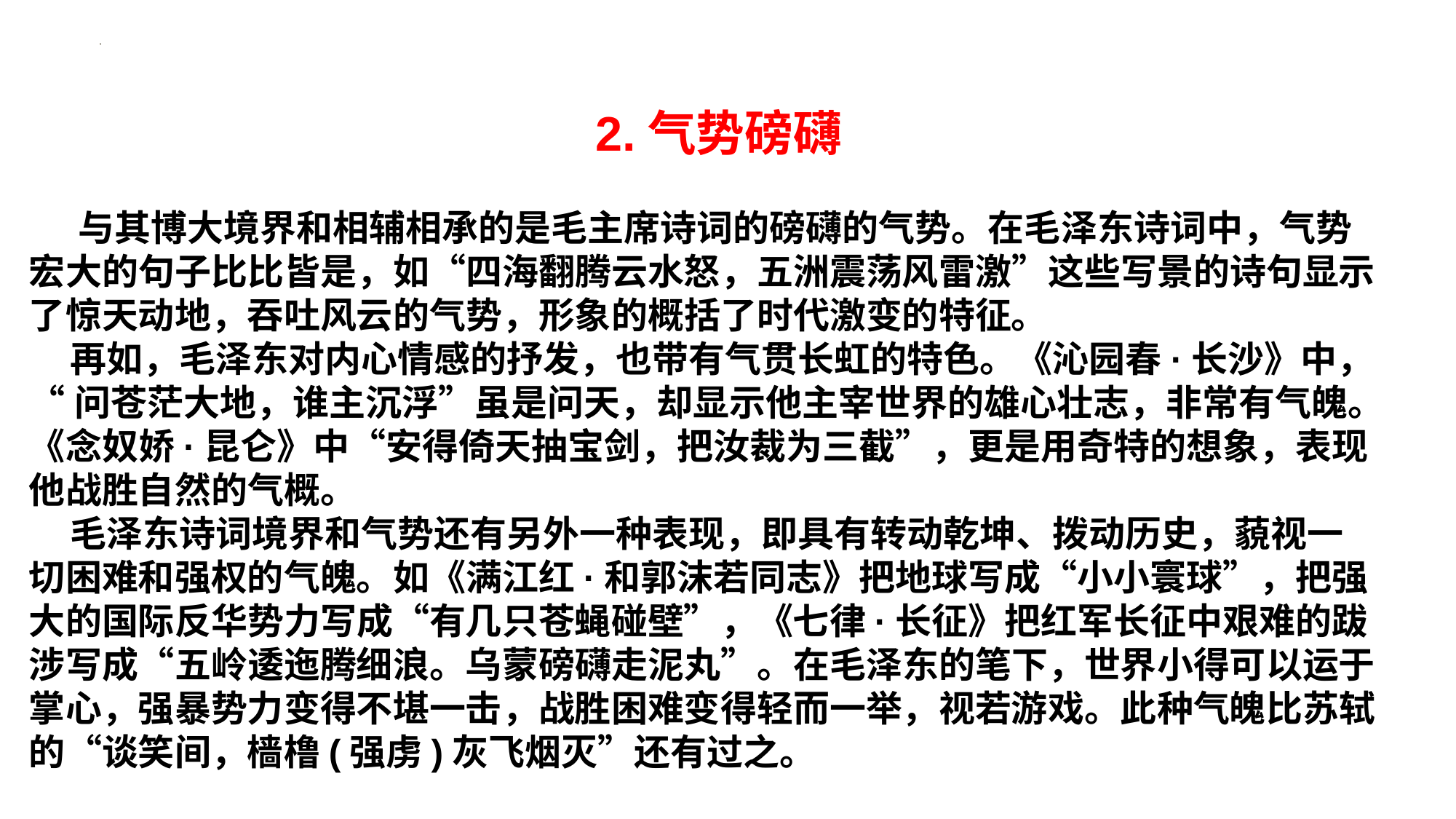

2.气势磅礴

    与其博大境界和相辅相承的是毛主席诗词的磅礴的气势。在毛泽东诗词中，气势
宏大的句子比比皆是，如“四海翻腾云水怒，五洲震荡风雷激”这些写景的诗句显示
了惊天动地，吞吐风云的气势，形象的概括了时代激变的特征。
    再如，毛泽东对内心情感的抒发，也带有气贯长虹的特色。《沁园春·长沙》中，
“问苍茫大地，谁主沉浮”虽是问天，却显示他主宰世界的雄心壮志，非常有气魄。
《念奴娇·昆仑》中“安得倚天抽宝剑，把汝裁为三截”，更是用奇特的想象，表现
他战胜自然的气概。
    毛泽东诗词境界和气势还有另外一种表现，即具有转动乾坤、拨动历史，藐视一
切困难和强权的气魄。如《满江红·和郭沫若同志》把地球写成“小小寰球”，把强
大的国际反华势力写成“有几只苍蝇碰壁”，《七律·长征》把红军长征中艰难的跋
涉写成“五岭逶迤腾细浪。乌蒙磅礴走泥丸”。在毛泽东的笔下，世界小得可以运于
掌心，强暴势力变得不堪一击，战胜困难变得轻而一举，视若游戏。此种气魄比苏轼
的“谈笑间，樯橹(强虏)灰飞烟灭”还有过之。